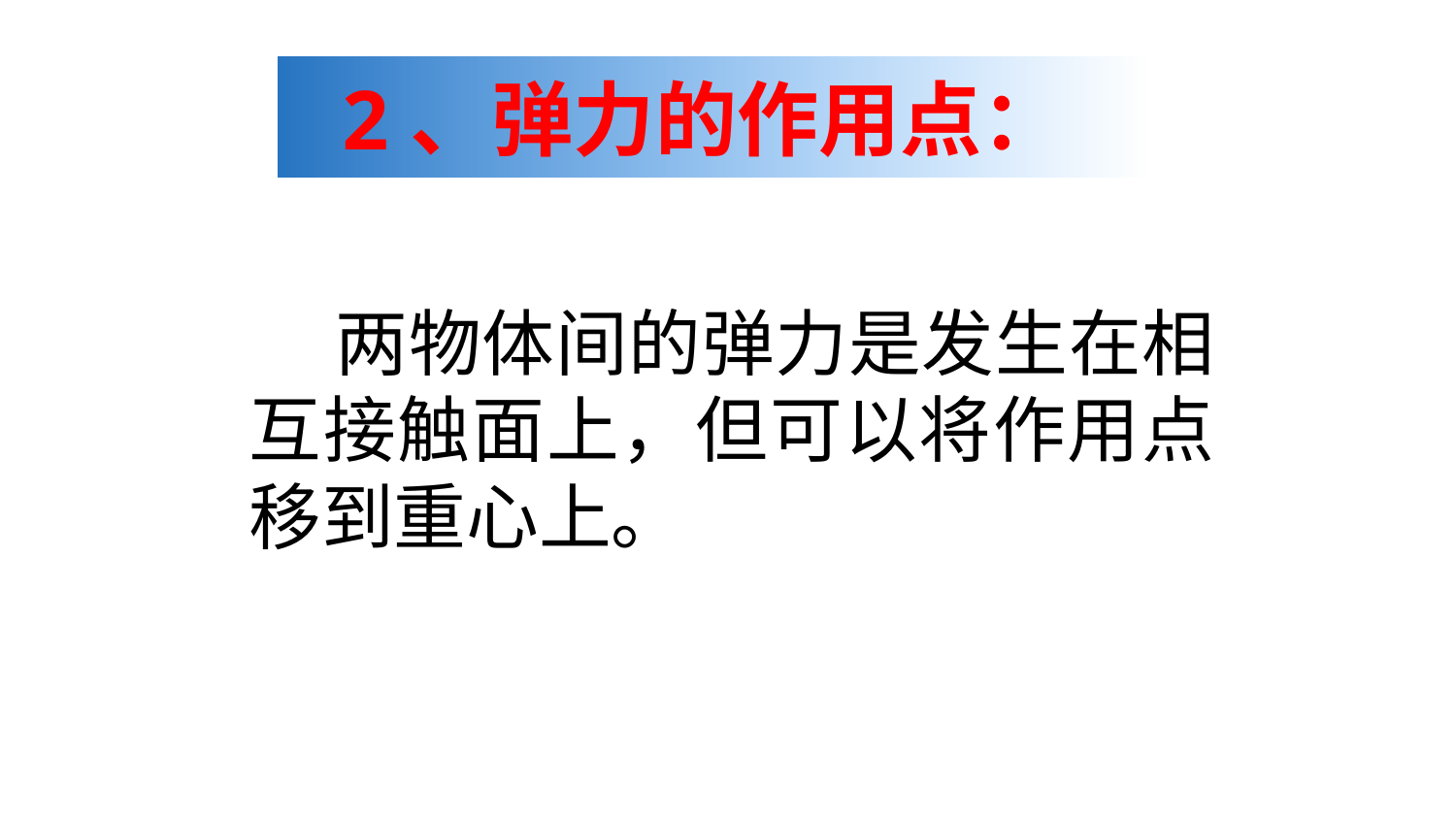

2、弹力的作用点：
    两物体间的弹力是发生在相互接触面上，但可以将作用点移到重心上。